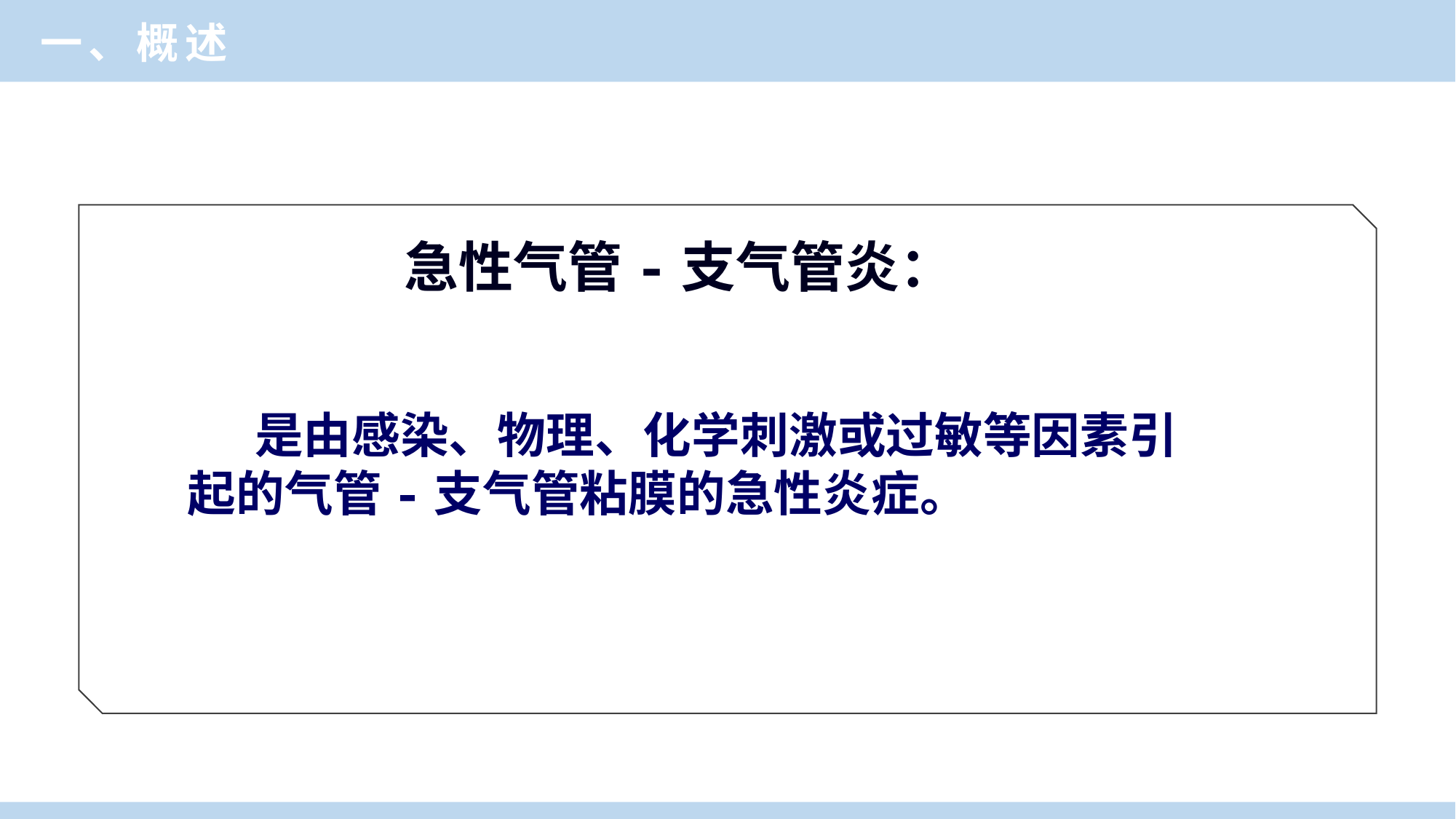

一、概述
急性气管-支气管炎：

     是由感染、物理、化学刺激或过敏等因素引起的气管-支气管粘膜的急性炎症。